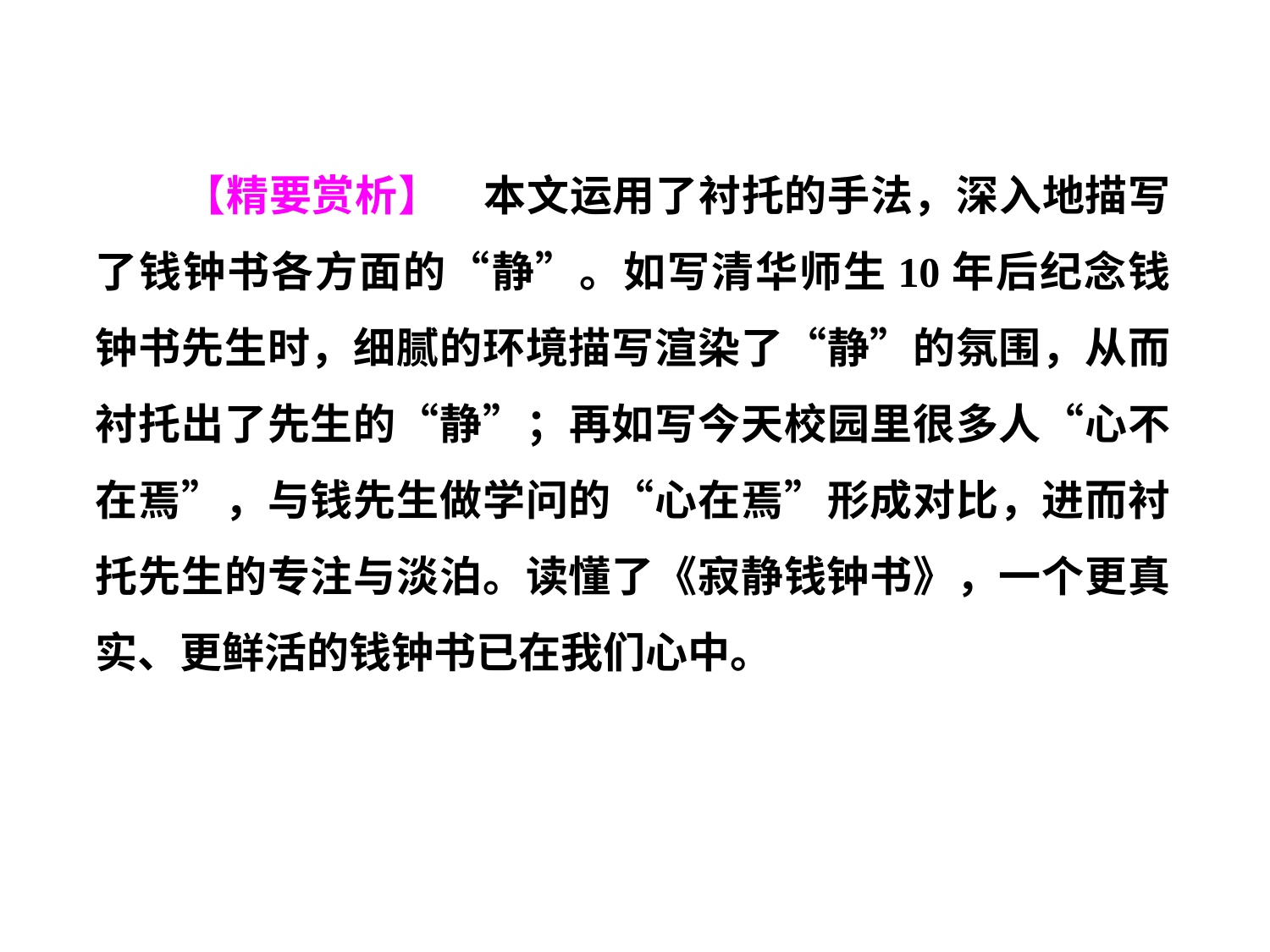

【精要赏析】　本文运用了衬托的手法，深入地描写了钱钟书各方面的“静”。如写清华师生10年后纪念钱钟书先生时，细腻的环境描写渲染了“静”的氛围，从而衬托出了先生的“静”；再如写今天校园里很多人“心不在焉”，与钱先生做学问的“心在焉”形成对比，进而衬托先生的专注与淡泊。读懂了《寂静钱钟书》，一个更真实、更鲜活的钱钟书已在我们心中。